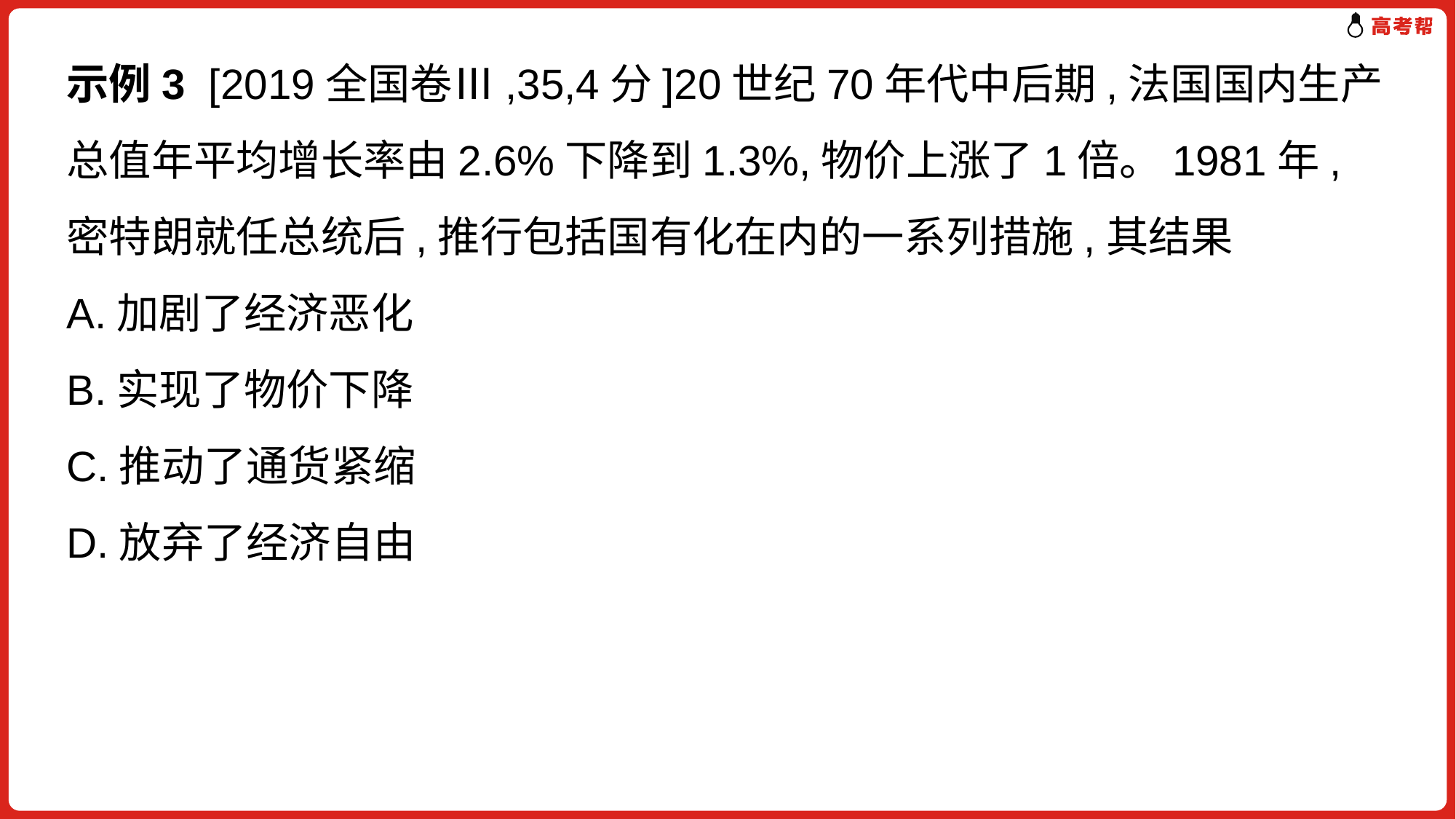

示例3  [2019全国卷Ⅲ,35,4分]20世纪70年代中后期,法国国内生产总值年平均增长率由2.6%下降到1.3%,物价上涨了1倍。1981年,密特朗就任总统后,推行包括国有化在内的一系列措施,其结果
A.加剧了经济恶化
B.实现了物价下降
C.推动了通货紧缩
D.放弃了经济自由